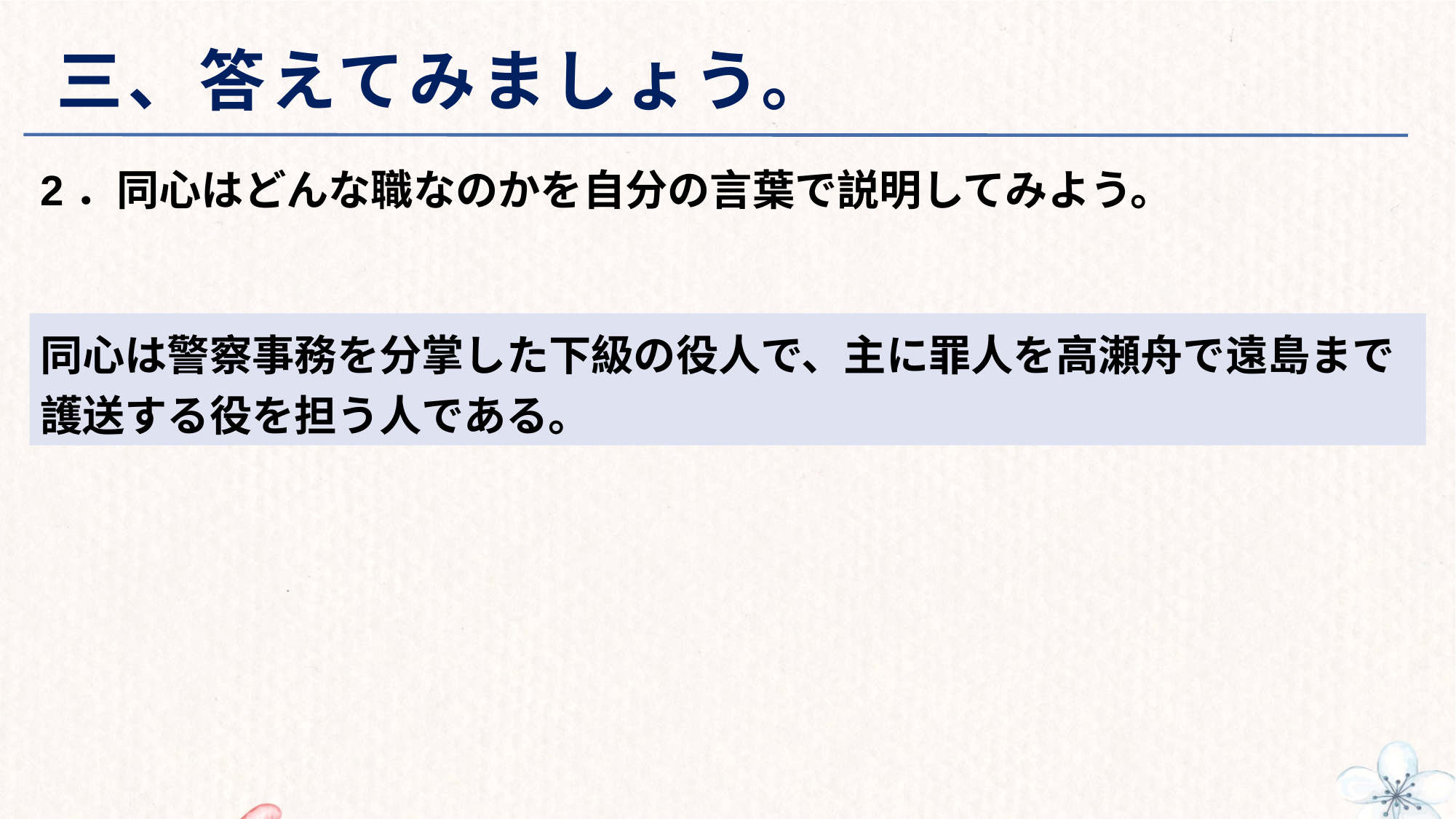

# 三、答えてみましょう。
2．同心はどんな職なのかを自分の言葉で説明してみよう。
同心は警察事務を分掌した下級の役人で、主に罪人を高瀬舟で遠島まで護送する役を担う人である。